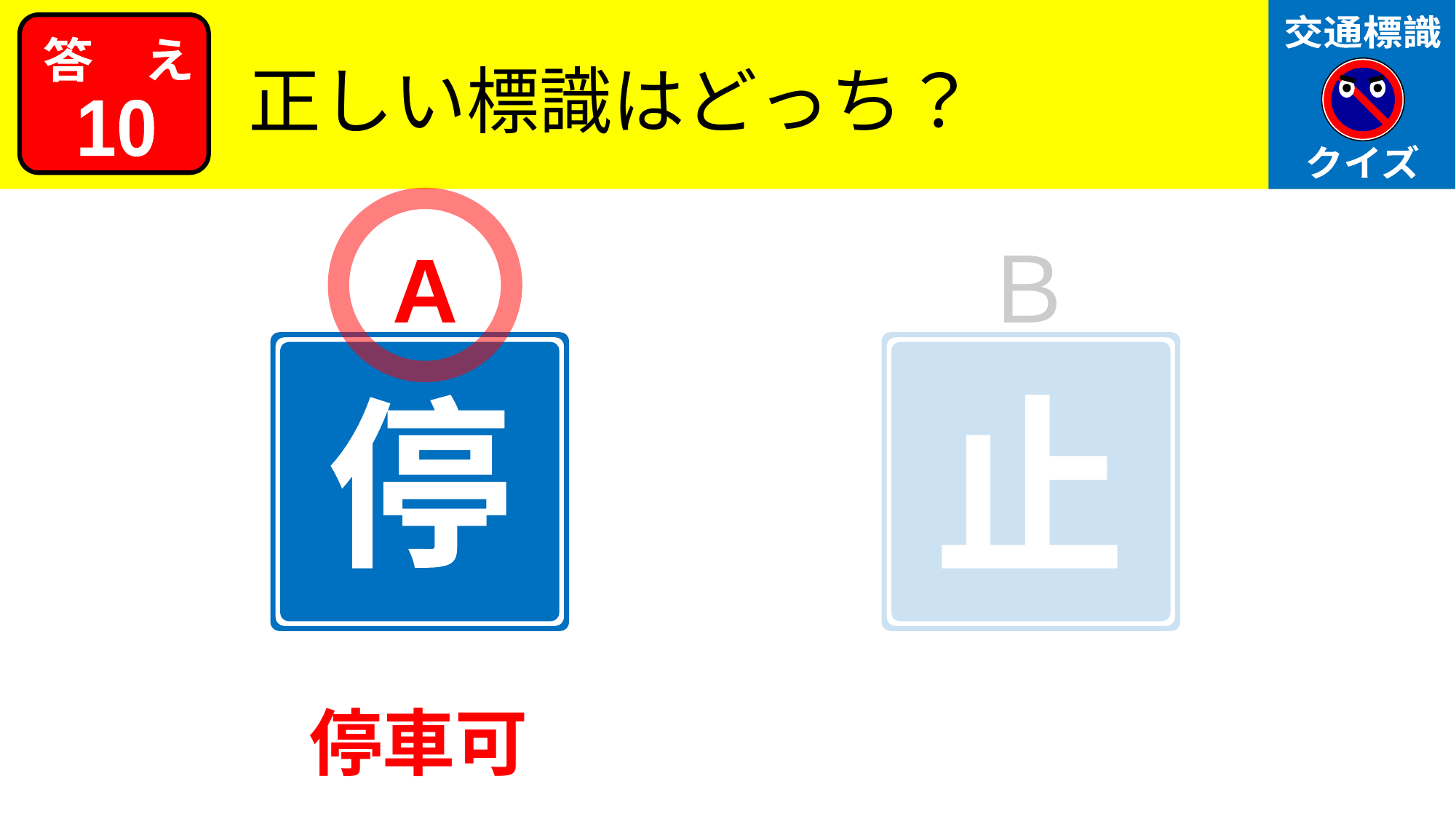

交通標識

クイズ

答　え
正しい標識はどっち？
10

A
Ｂ

停

止
停車可